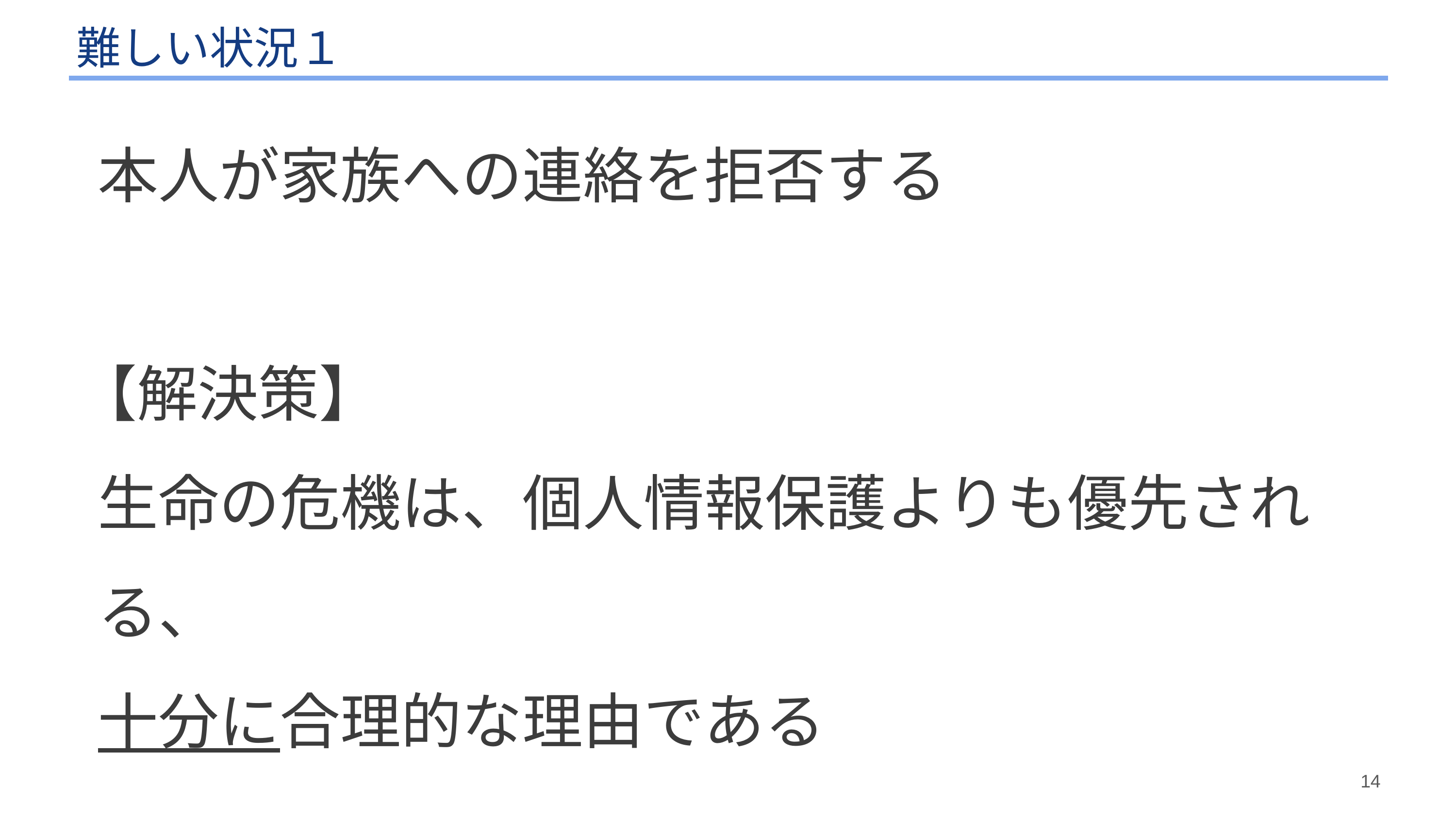

# 難しい状況１
本人が家族への連絡を拒否する

【解決策】
生命の危機は、個人情報保護よりも優先される、
十分に合理的な理由である
14